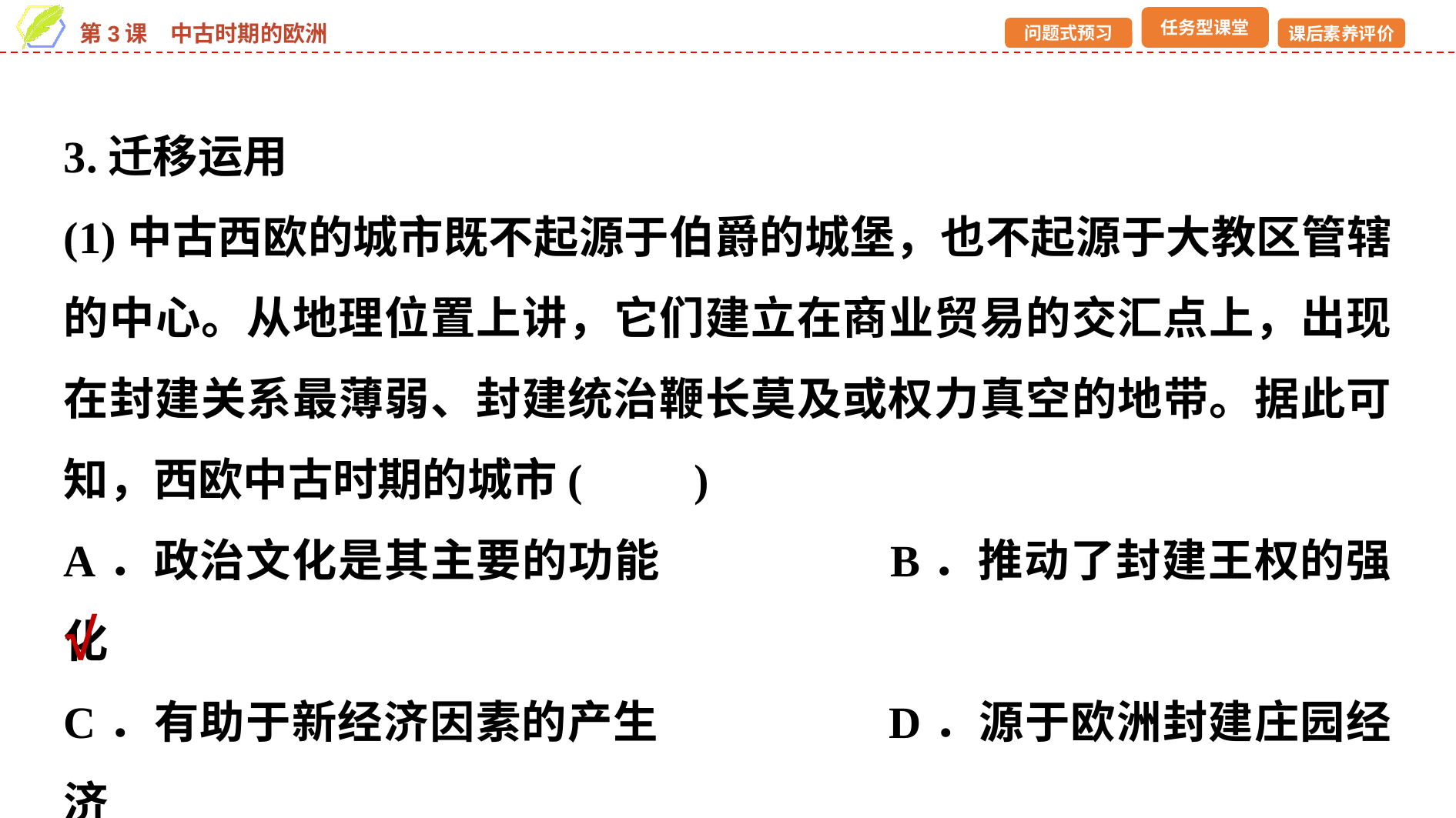

3.迁移运用
(1)中古西欧的城市既不起源于伯爵的城堡，也不起源于大教区管辖的中心。从地理位置上讲，它们建立在商业贸易的交汇点上，出现在封建关系最薄弱、封建统治鞭长莫及或权力真空的地带。据此可知，西欧中古时期的城市(　　)
A．政治文化是其主要的功能		B．推动了封建王权的强化
C．有助于新经济因素的产生		D．源于欧洲封建庄园经济
√